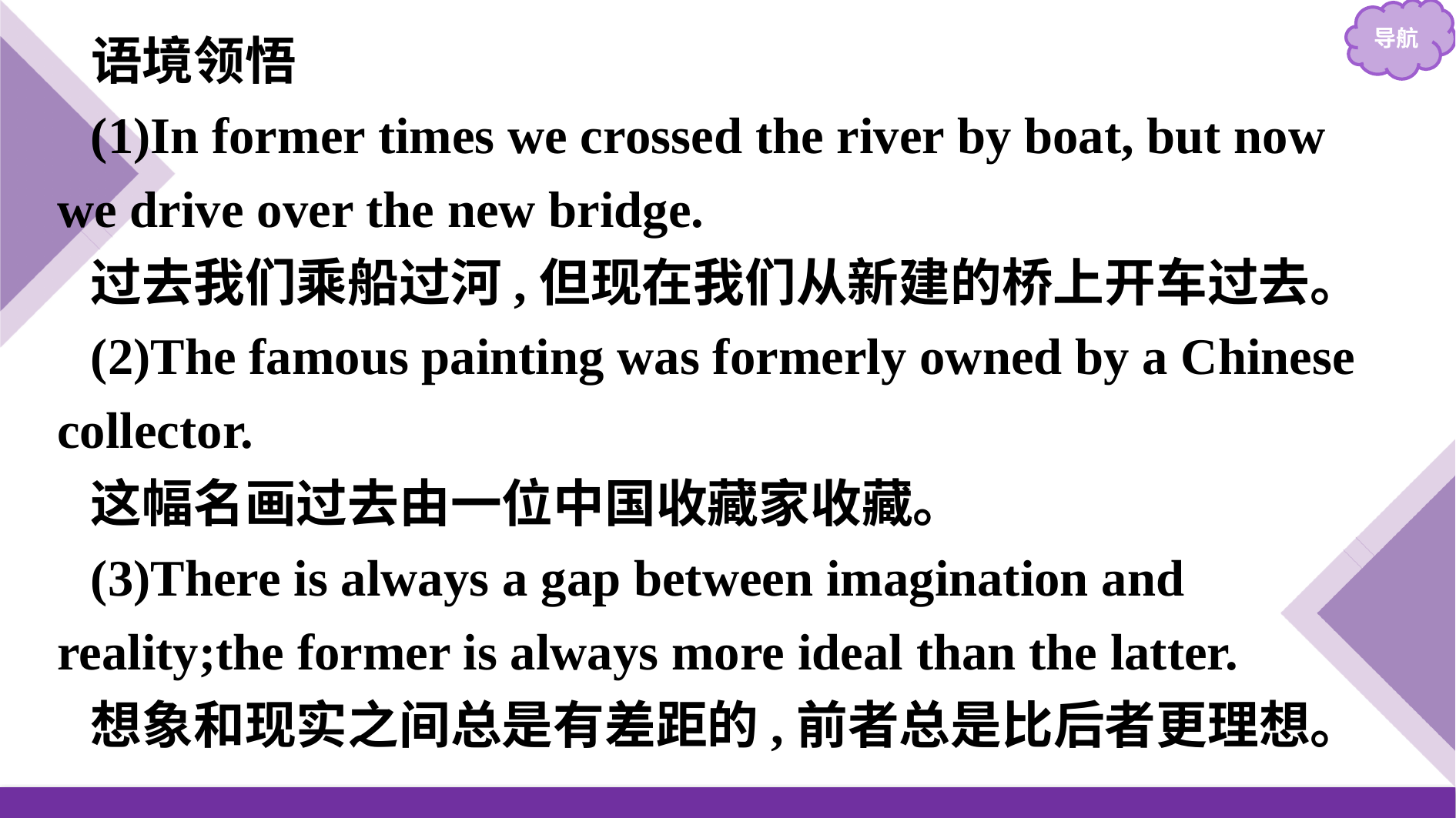

语境领悟
(1)In former times we crossed the river by boat, but now we drive over the new bridge.
过去我们乘船过河,但现在我们从新建的桥上开车过去。
(2)The famous painting was formerly owned by a Chinese collector.
这幅名画过去由一位中国收藏家收藏。
(3)There is always a gap between imagination and reality;the former is always more ideal than the latter.
想象和现实之间总是有差距的,前者总是比后者更理想。